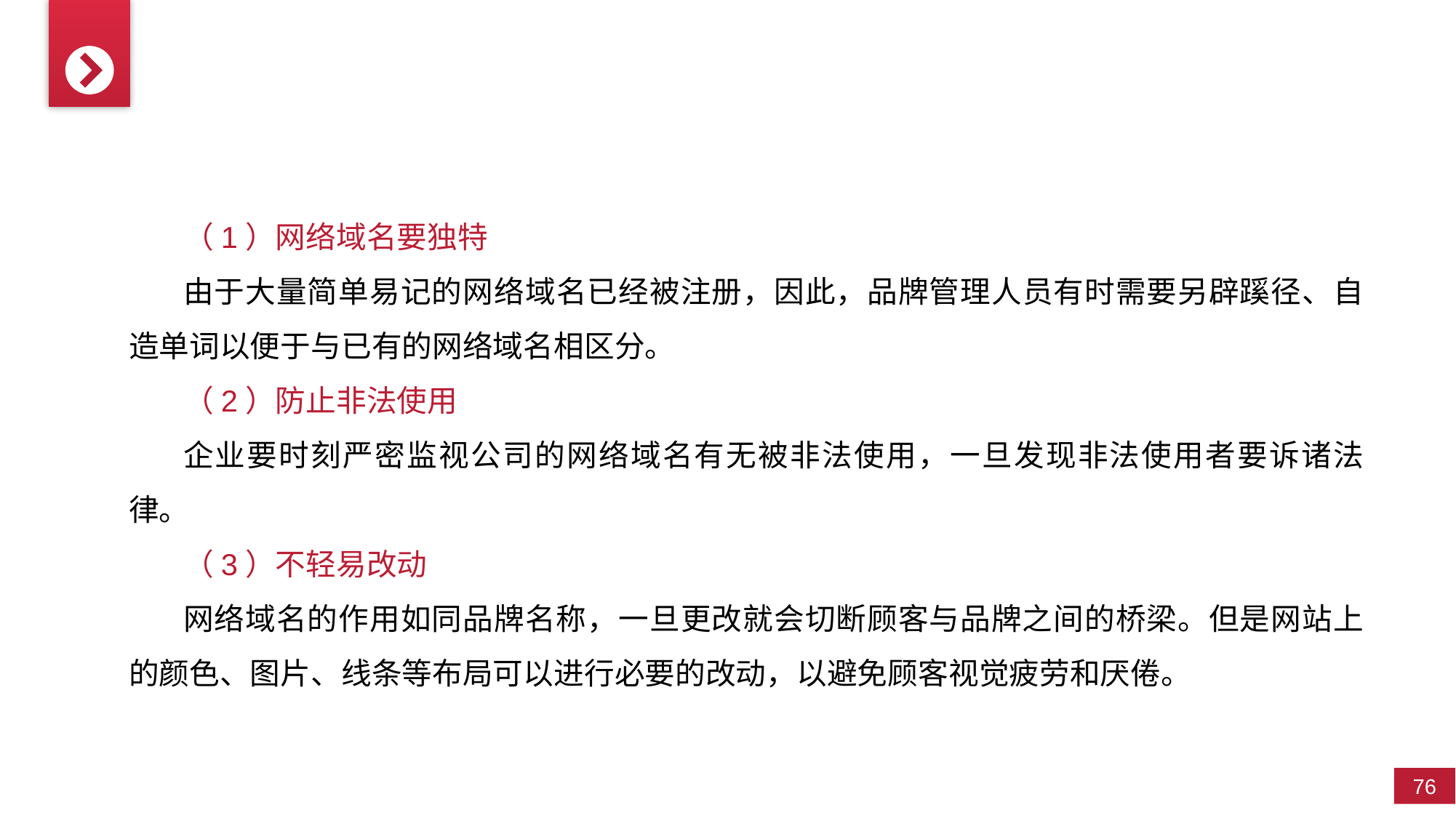

（1）网络域名要独特
由于大量简单易记的网络域名已经被注册，因此，品牌管理人员有时需要另辟蹊径、自造单词以便于与已有的网络域名相区分。
（2）防止非法使用
企业要时刻严密监视公司的网络域名有无被非法使用，一旦发现非法使用者要诉诸法律。
（3）不轻易改动
网络域名的作用如同品牌名称，一旦更改就会切断顾客与品牌之间的桥梁。但是网站上的颜色、图片、线条等布局可以进行必要的改动，以避免顾客视觉疲劳和厌倦。